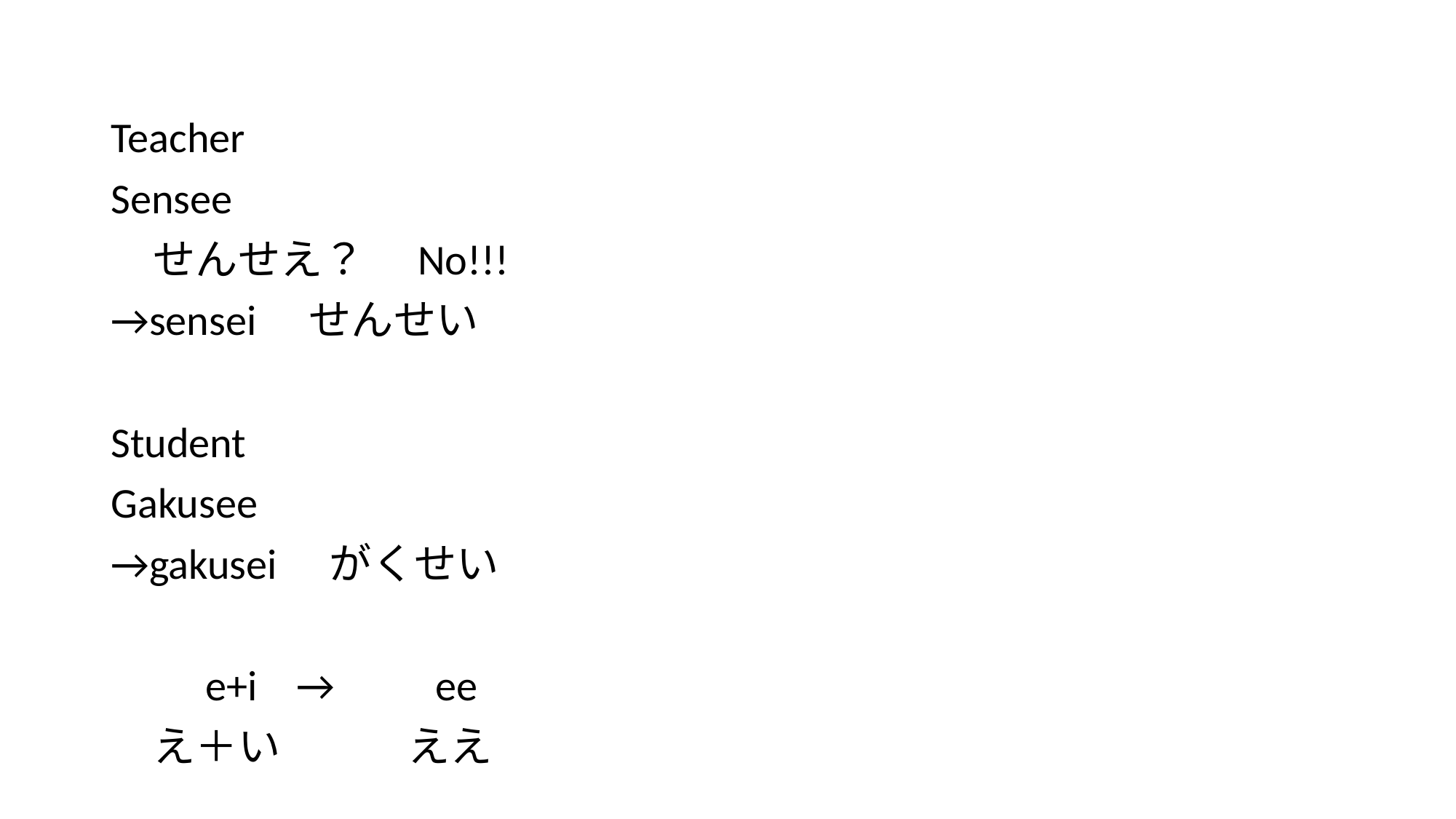

#
Teacher
Sensee
　せんせえ？　No!!!
→sensei　せんせい

Student
Gakusee
→gakusei　がくせい

　　e+i    →    　ee
　え＋い　　　ええ